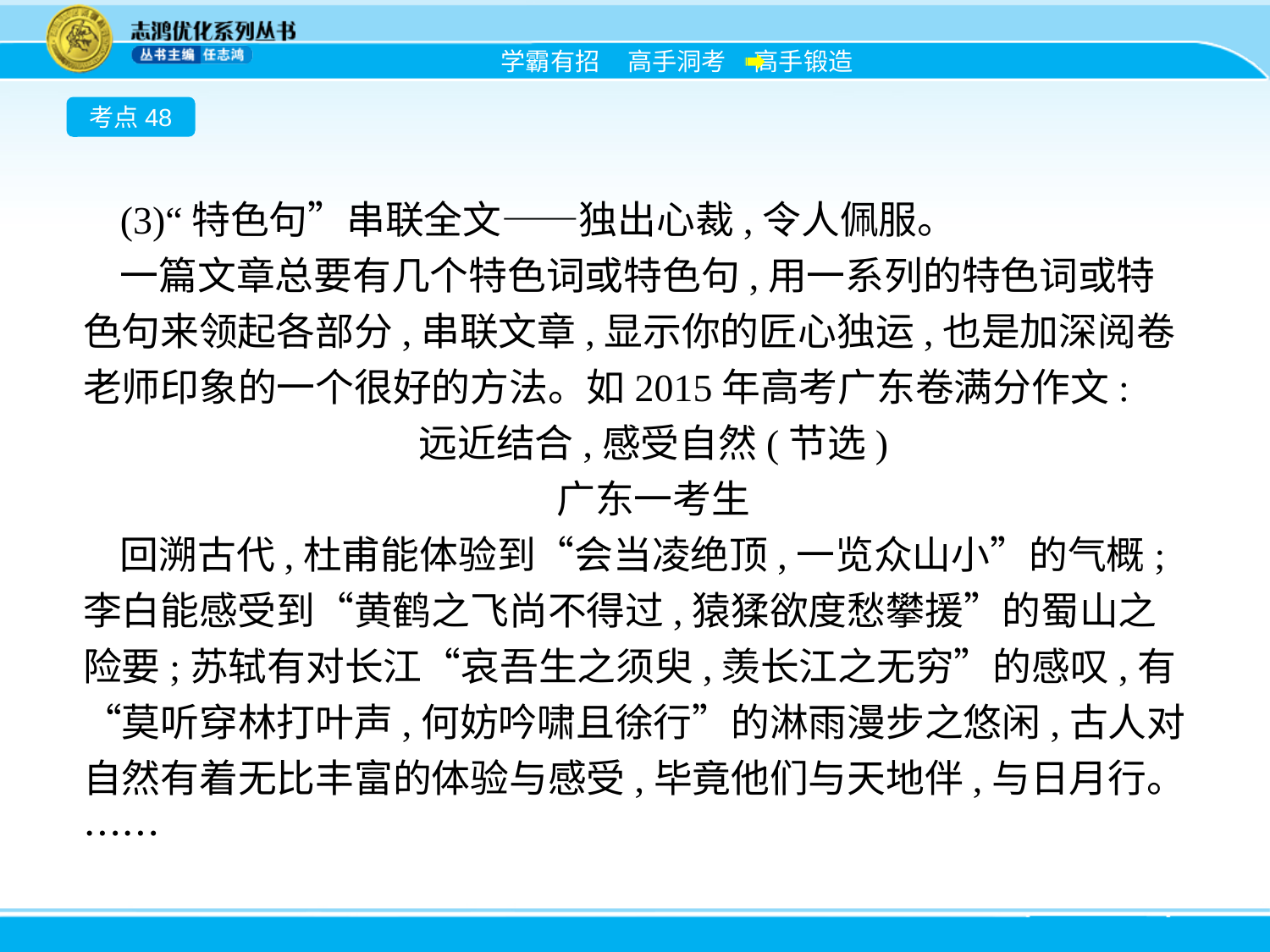

考点48
(3)“特色句”串联全文——独出心裁,令人佩服。
一篇文章总要有几个特色词或特色句,用一系列的特色词或特色句来领起各部分,串联文章,显示你的匠心独运,也是加深阅卷老师印象的一个很好的方法。如2015年高考广东卷满分作文:
远近结合,感受自然(节选)
广东一考生
回溯古代,杜甫能体验到“会当凌绝顶,一览众山小”的气概;李白能感受到“黄鹤之飞尚不得过,猿猱欲度愁攀援”的蜀山之险要;苏轼有对长江“哀吾生之须臾,羡长江之无穷”的感叹,有“莫听穿林打叶声,何妨吟啸且徐行”的淋雨漫步之悠闲,古人对自然有着无比丰富的体验与感受,毕竟他们与天地伴,与日月行。……